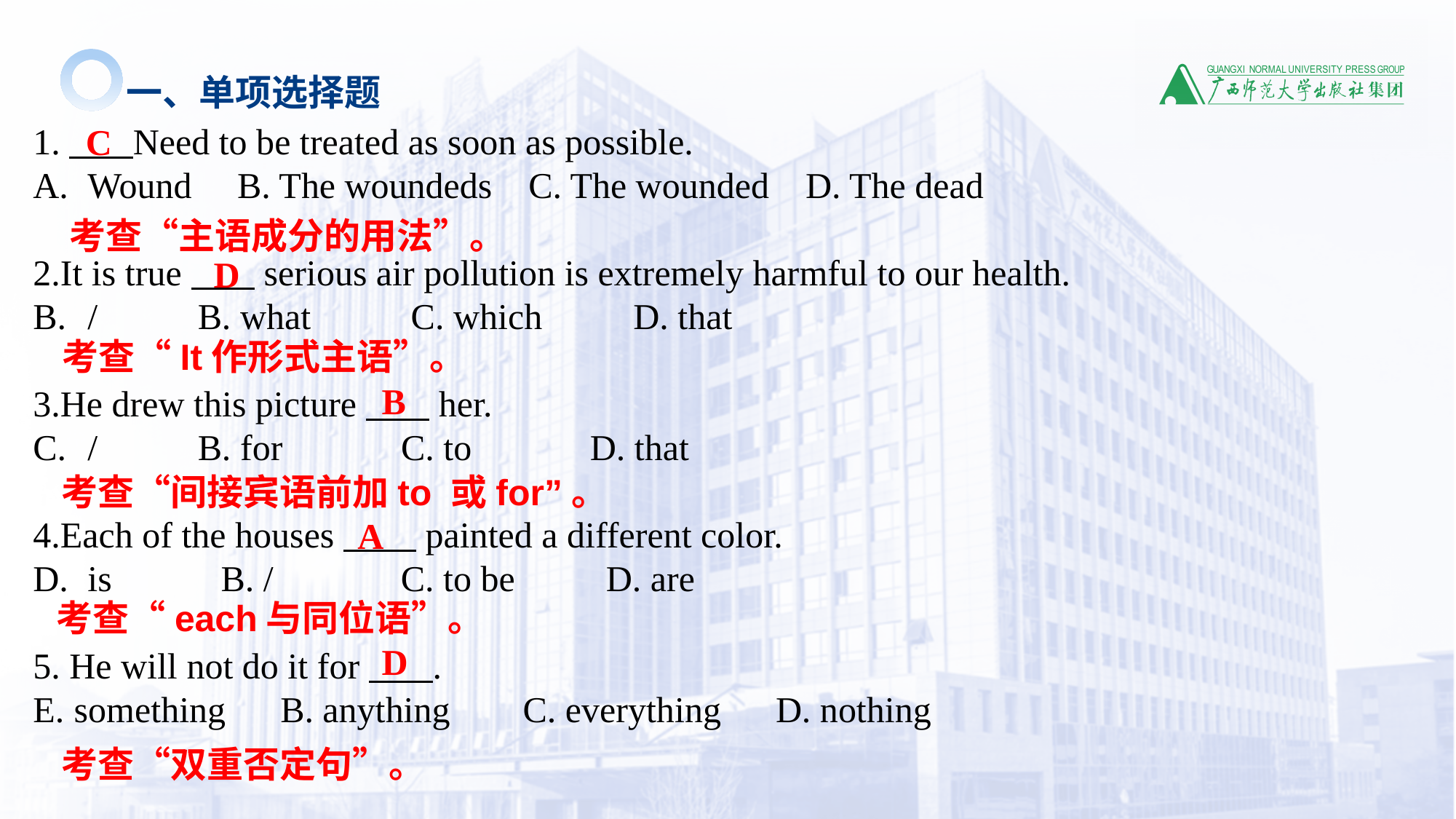

一、单项选择题

1.        Need to be treated as soon as possible.
Wound     B. The woundeds    C. The wounded    D. The dead

2.It is true         serious air pollution is extremely harmful to our health.
/           B. what           C. which          D. that

3.He drew this picture         her.
/           B. for             C. to             D. that

4.Each of the houses          painted a different color.
is            B. /              C. to be          D. are

5. He will not do it for        .
something      B. anything        C. everything      D. nothing

C
考查“主语成分的用法”。
D
考查“It作形式主语”。
B
考查“间接宾语前加to 或for”。
A
考查“each与同位语”。
D
考查“双重否定句”。